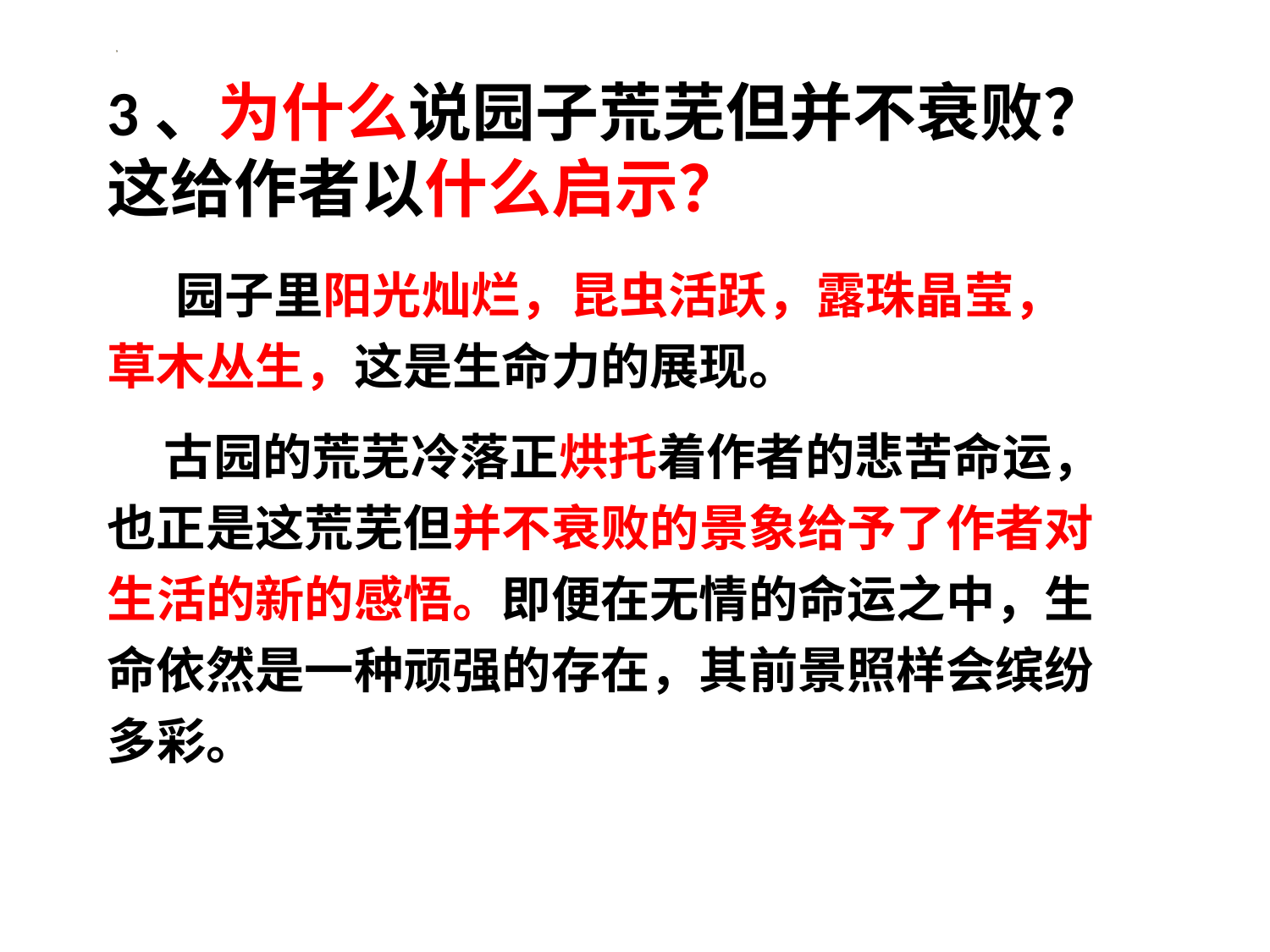

3、为什么说园子荒芜但并不衰败？这给作者以什么启示？
     园子里阳光灿烂，昆虫活跃，露珠晶莹，草木丛生，这是生命力的展现。
    古园的荒芜冷落正烘托着作者的悲苦命运，也正是这荒芜但并不衰败的景象给予了作者对生活的新的感悟。即便在无情的命运之中，生命依然是一种顽强的存在，其前景照样会缤纷多彩。